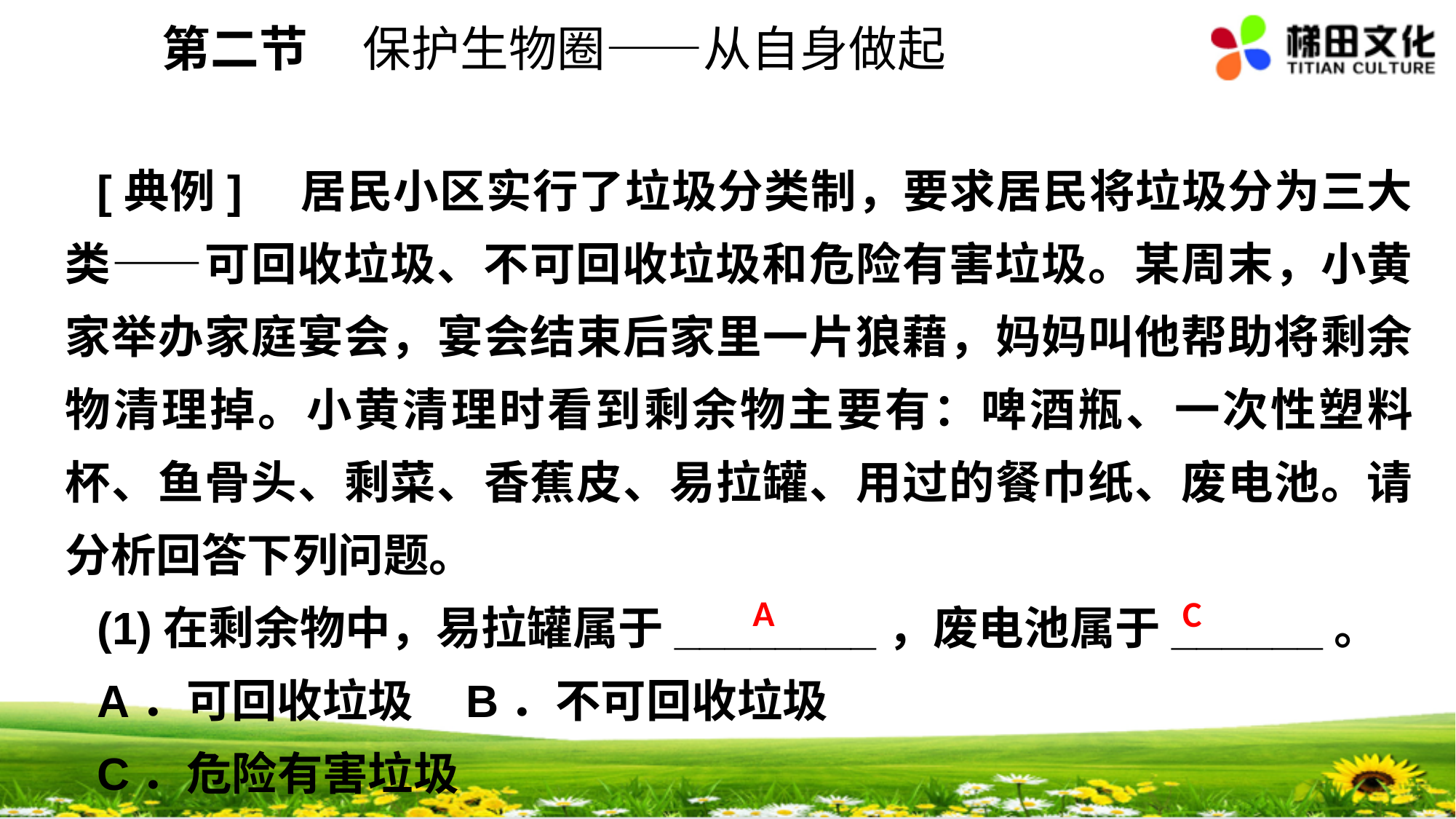

第二节     保护生物圈——从自身做起
[典例]　居民小区实行了垃圾分类制，要求居民将垃圾分为三大类——可回收垃圾、不可回收垃圾和危险有害垃圾。某周末，小黄家举办家庭宴会，宴会结束后家里一片狼藉，妈妈叫他帮助将剩余物清理掉。小黄清理时看到剩余物主要有：啤酒瓶、一次性塑料杯、鱼骨头、剩菜、香蕉皮、易拉罐、用过的餐巾纸、废电池。请分析回答下列问题。
(1)在剩余物中，易拉罐属于________，废电池属于______。
A．可回收垃圾    B．不可回收垃圾
C．危险有害垃圾
A
C